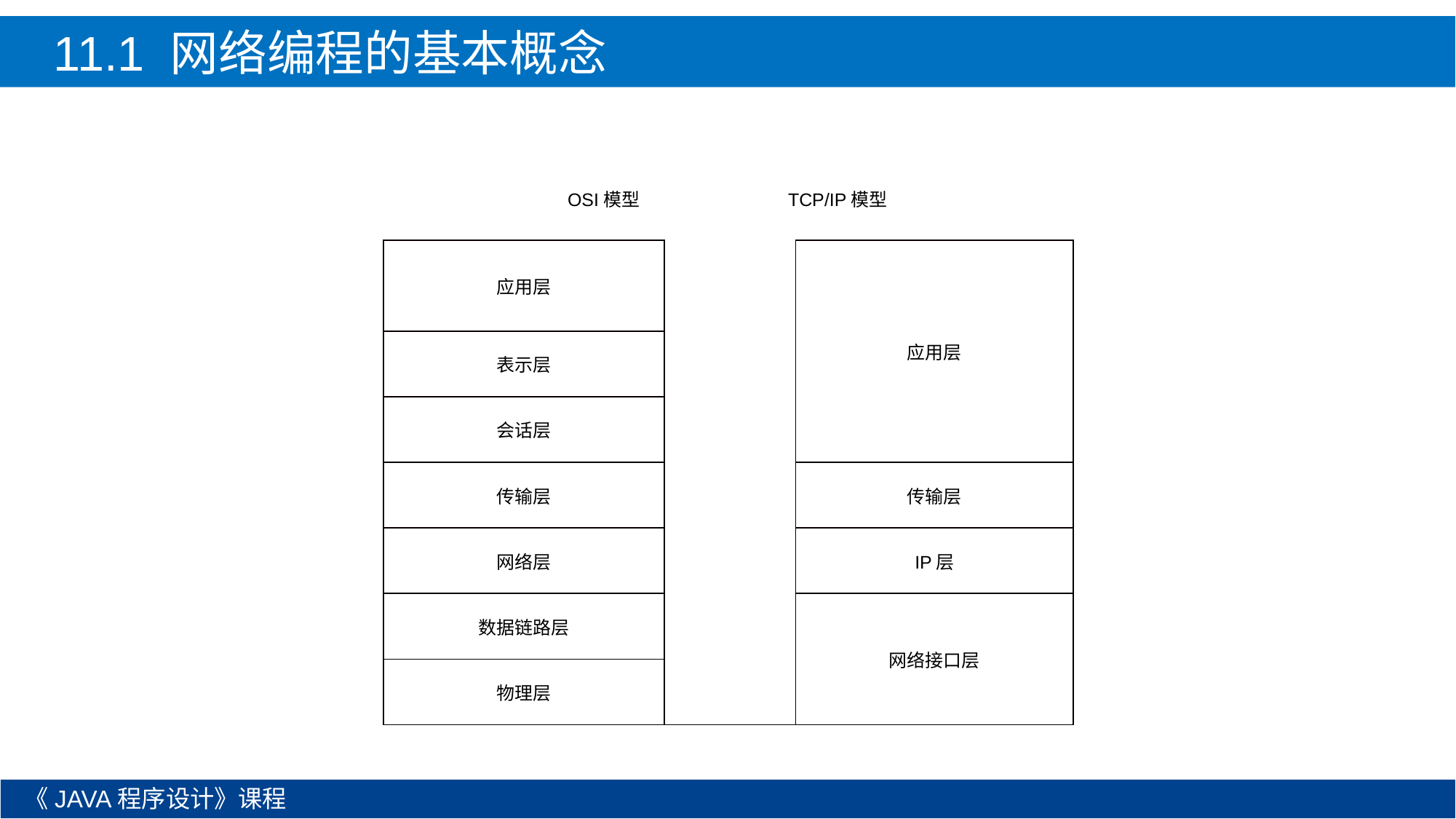

11.1 网络编程的基本概念
OSI模型                                    TCP/IP模型
| 应用层 |  | 应用层 |
| --- | --- | --- |
| 表示层 |  |  |
| 会话层 |  |  |
| 传输层 |  | 传输层 |
| 网络层 |  | IP层 |
| 数据链路层 |  | 网络接口层 |
| 物理层 |  |  |
《JAVA程序设计》课程